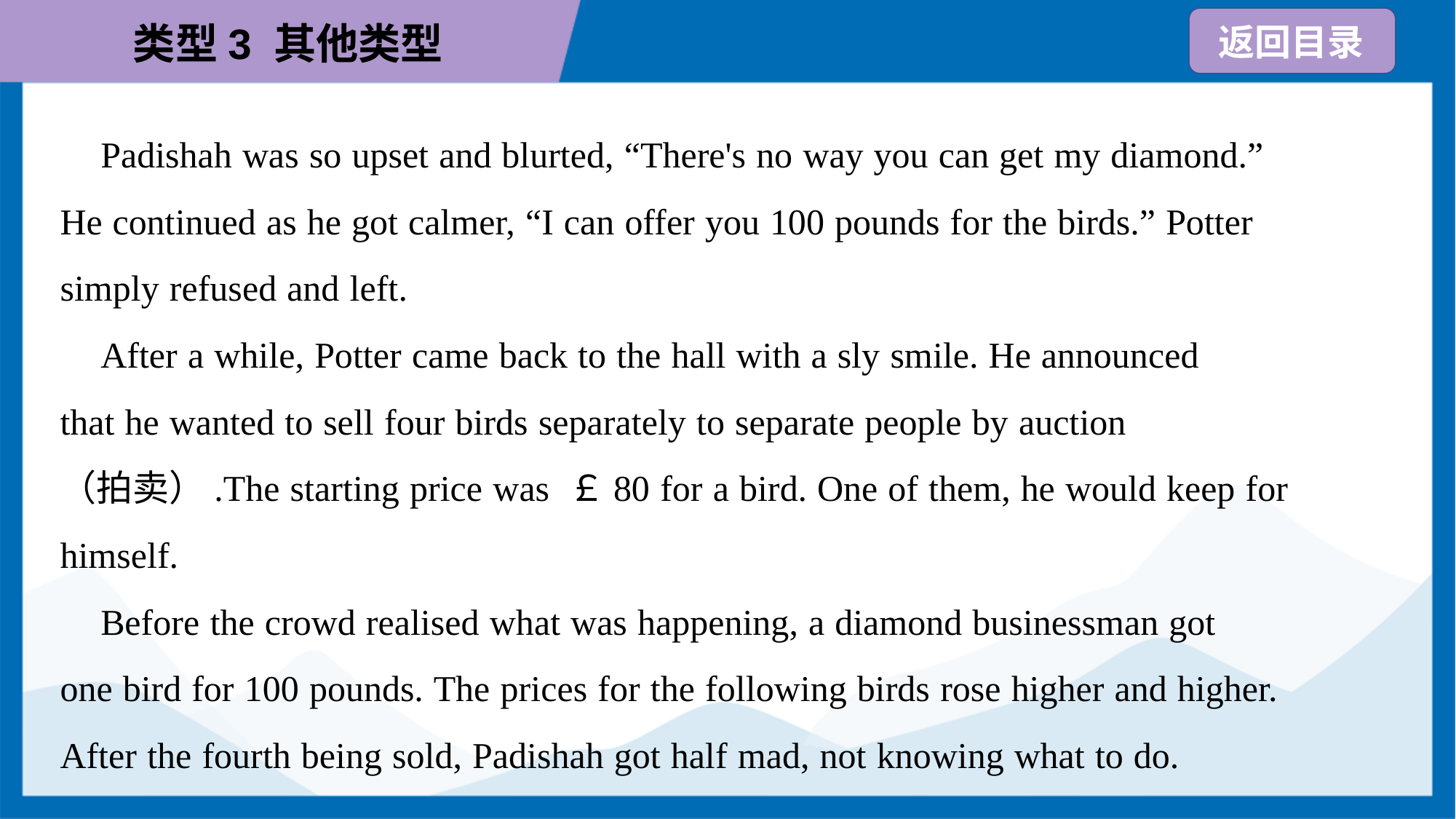

Padishah was so upset and blurted, “There's no way you can get my diamond.”
He continued as he got calmer, “I can offer you 100 pounds for the birds.” Potter
simply refused and left.
    After a while, Potter came back to the hall with a sly smile. He announced
that he wanted to sell four birds separately to separate people by auction
（拍卖）.The starting price was ￡80 for a bird. One of them, he would keep for
himself.
    Before the crowd realised what was happening, a diamond businessman got
one bird for 100 pounds. The prices for the following birds rose higher and higher.
After the fourth being sold, Padishah got half mad, not knowing what to do.